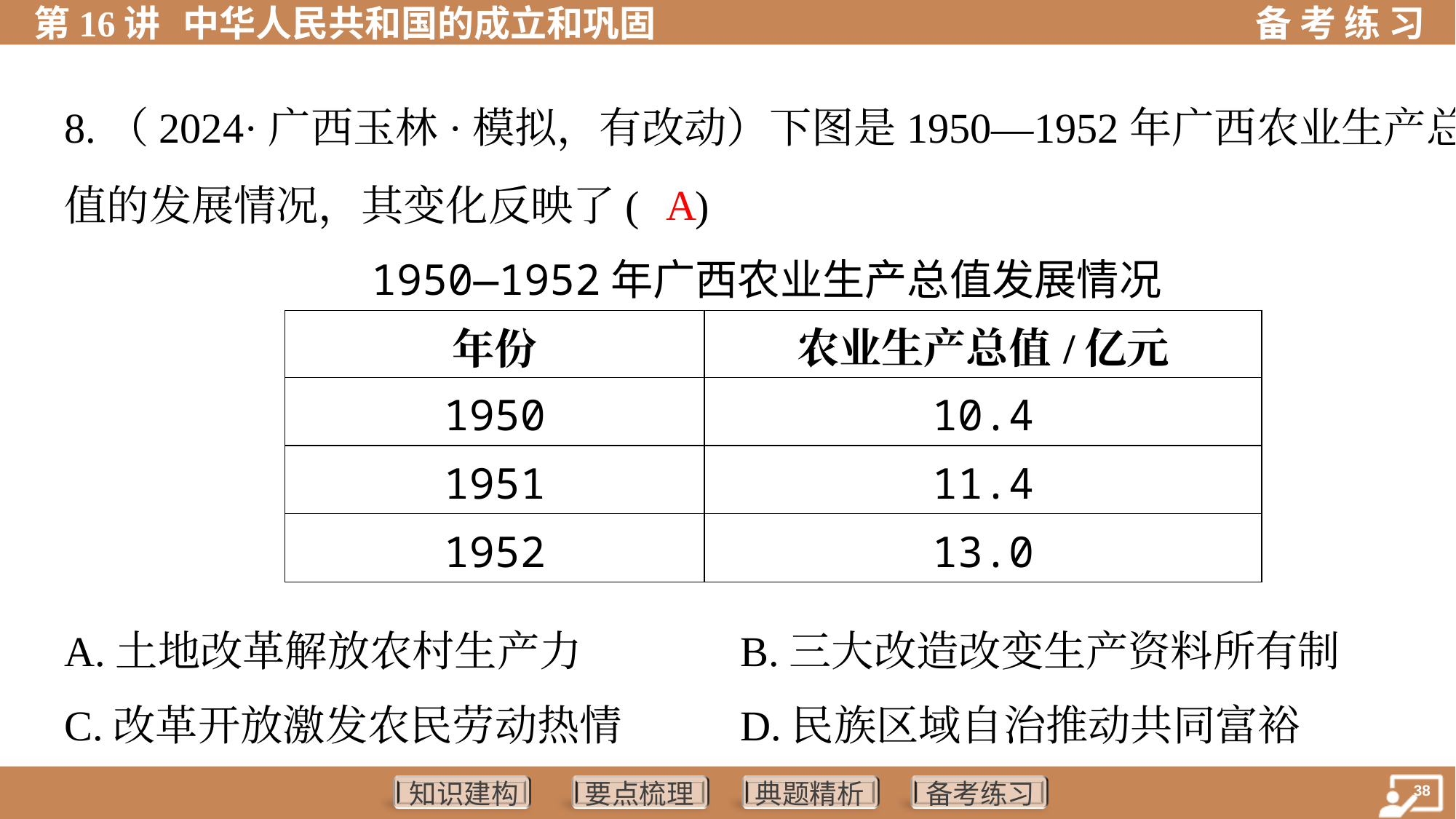

8.（2024·广西玉林·模拟，有改动）下图是1950—1952年广西农业生产总
值的发展情况，其变化反映了(     )
1950—1952年广西农业生产总值发展情况
A
| 年份 | 农业生产总值/亿元 |
| --- | --- |
| 1950 | 10.4 |
| 1951 | 11.4 |
| 1952 | 13.0 |
A.土地改革解放农村生产力	B.三大改造改变生产资料所有制
C.改革开放激发农民劳动热情	D.民族区域自治推动共同富裕